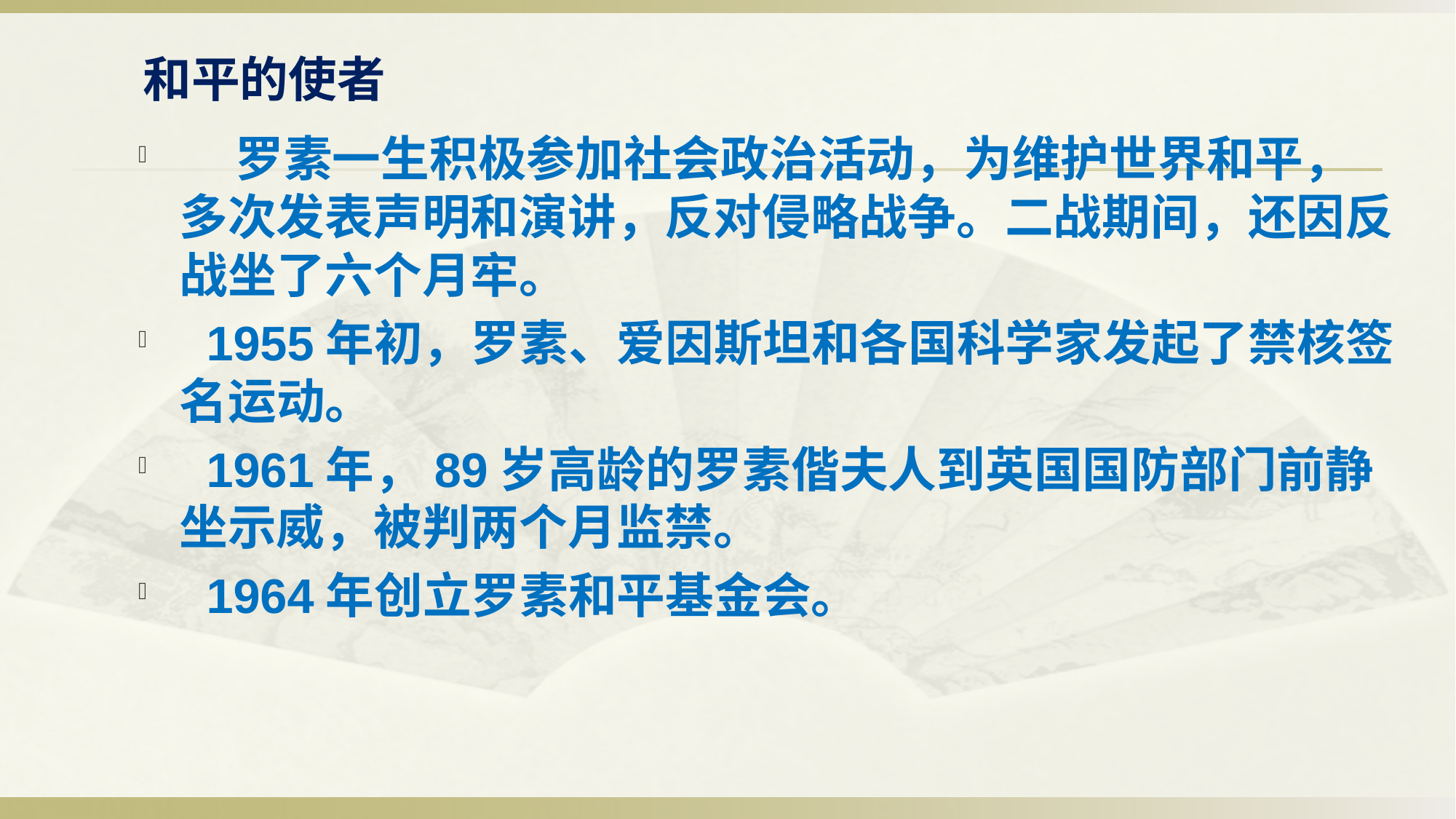

和平的使者
    罗素一生积极参加社会政治活动，为维护世界和平，多次发表声明和演讲，反对侵略战争。二战期间，还因反战坐了六个月牢。
  1955年初，罗素、爱因斯坦和各国科学家发起了禁核签名运动。
  1961年，89岁高龄的罗素偕夫人到英国国防部门前静坐示威，被判两个月监禁。
  1964年创立罗素和平基金会。